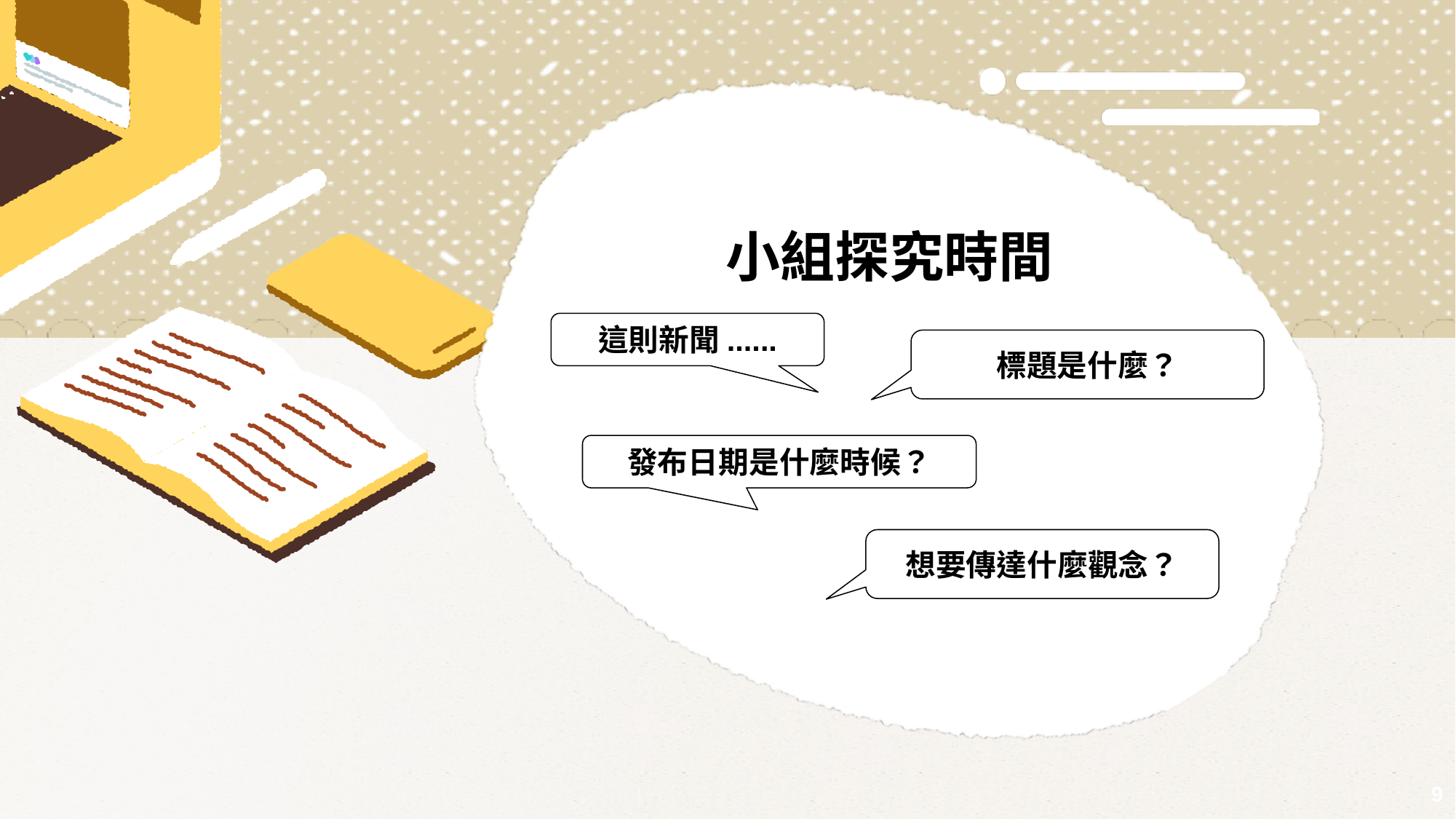

小組探究時間
這則新聞......
標題是什麼？
發布日期是什麼時候？
想要傳達什麼觀念？